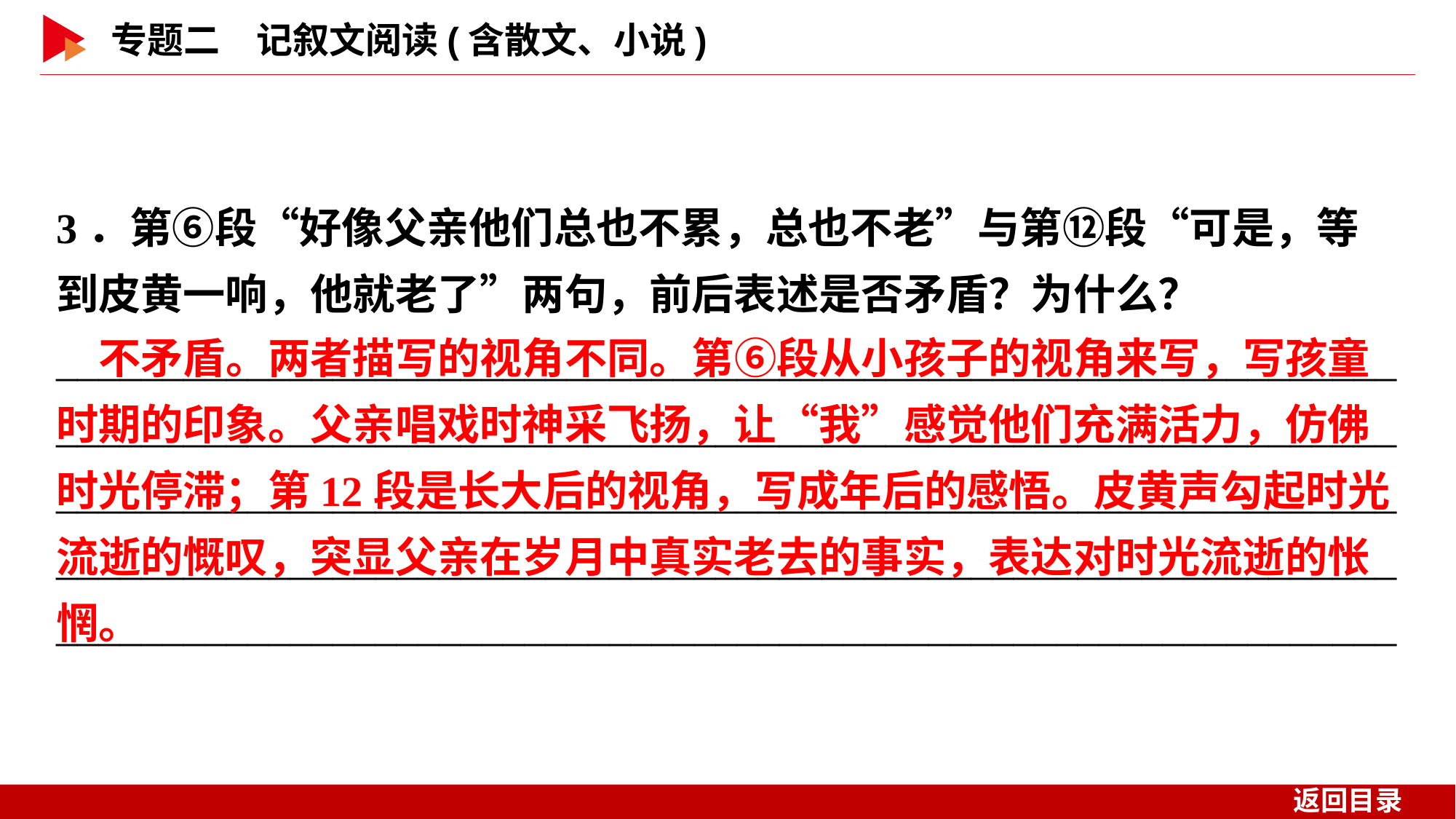

3．第⑥段“好像父亲他们总也不累，总也不老”与第⑫段“可是，等到皮黄一响，他就老了”两句，前后表述是否矛盾？为什么？___________________________________________________________________________________________________________________________________________________________________________________________________________________________________________________________________________________________________________________________
　不矛盾。两者描写的视角不同。第⑥段从小孩子的视角来写，写孩童时期的印象。父亲唱戏时神采飞扬，让“我”感觉他们充满活力，仿佛时光停滞；第12段是长大后的视角，写成年后的感悟。皮黄声勾起时光流逝的慨叹，突显父亲在岁月中真实老去的事实，表达对时光流逝的怅惘。